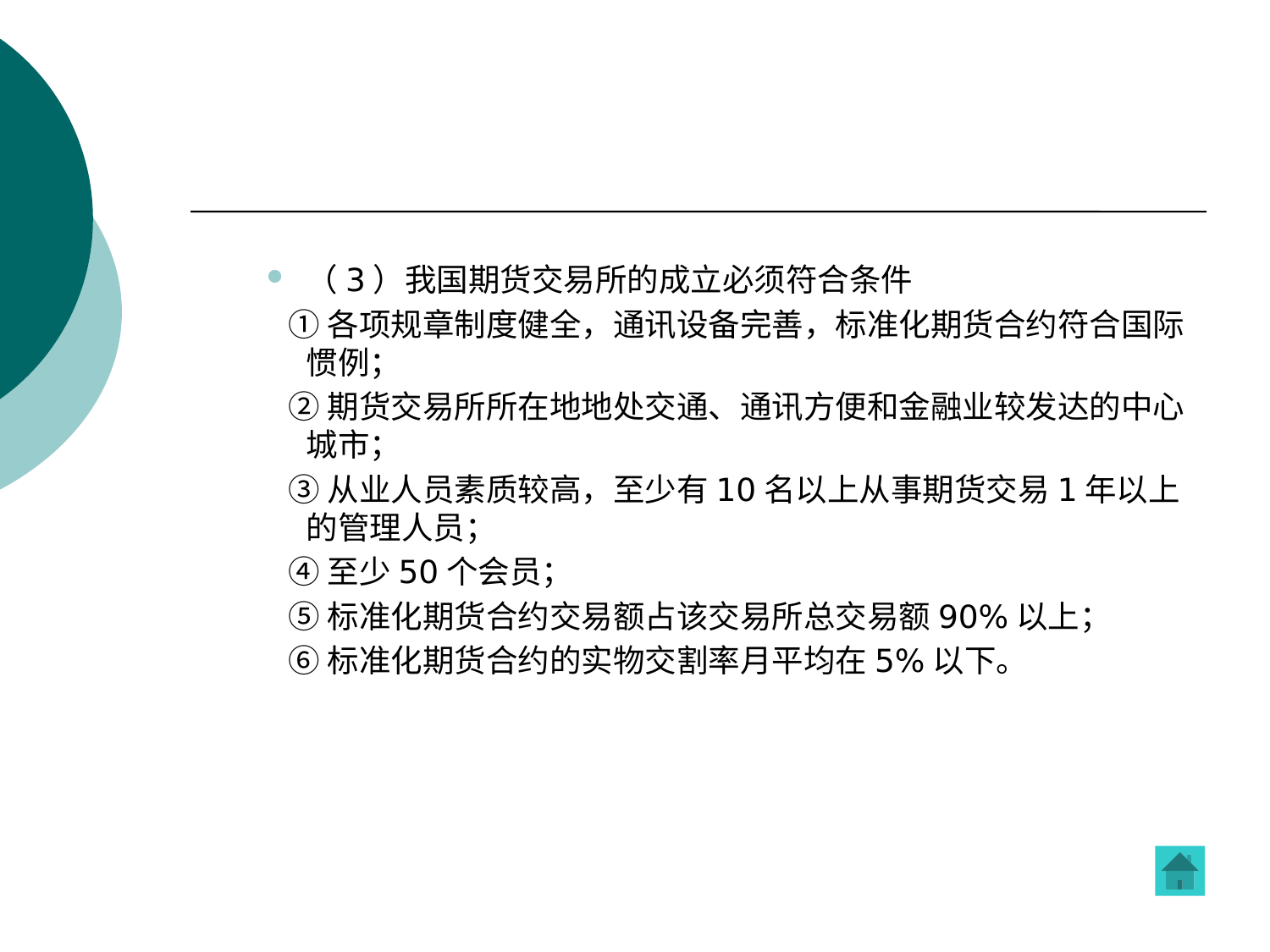

（3）我国期货交易所的成立必须符合条件
   ①各项规章制度健全，通讯设备完善，标准化期货合约符合国际惯例；
   ②期货交易所所在地地处交通、通讯方便和金融业较发达的中心城市；
   ③从业人员素质较高，至少有10名以上从事期货交易1年以上的管理人员；
   ④至少50个会员；
   ⑤标准化期货合约交易额占该交易所总交易额90%以上；
   ⑥标准化期货合约的实物交割率月平均在5%以下。